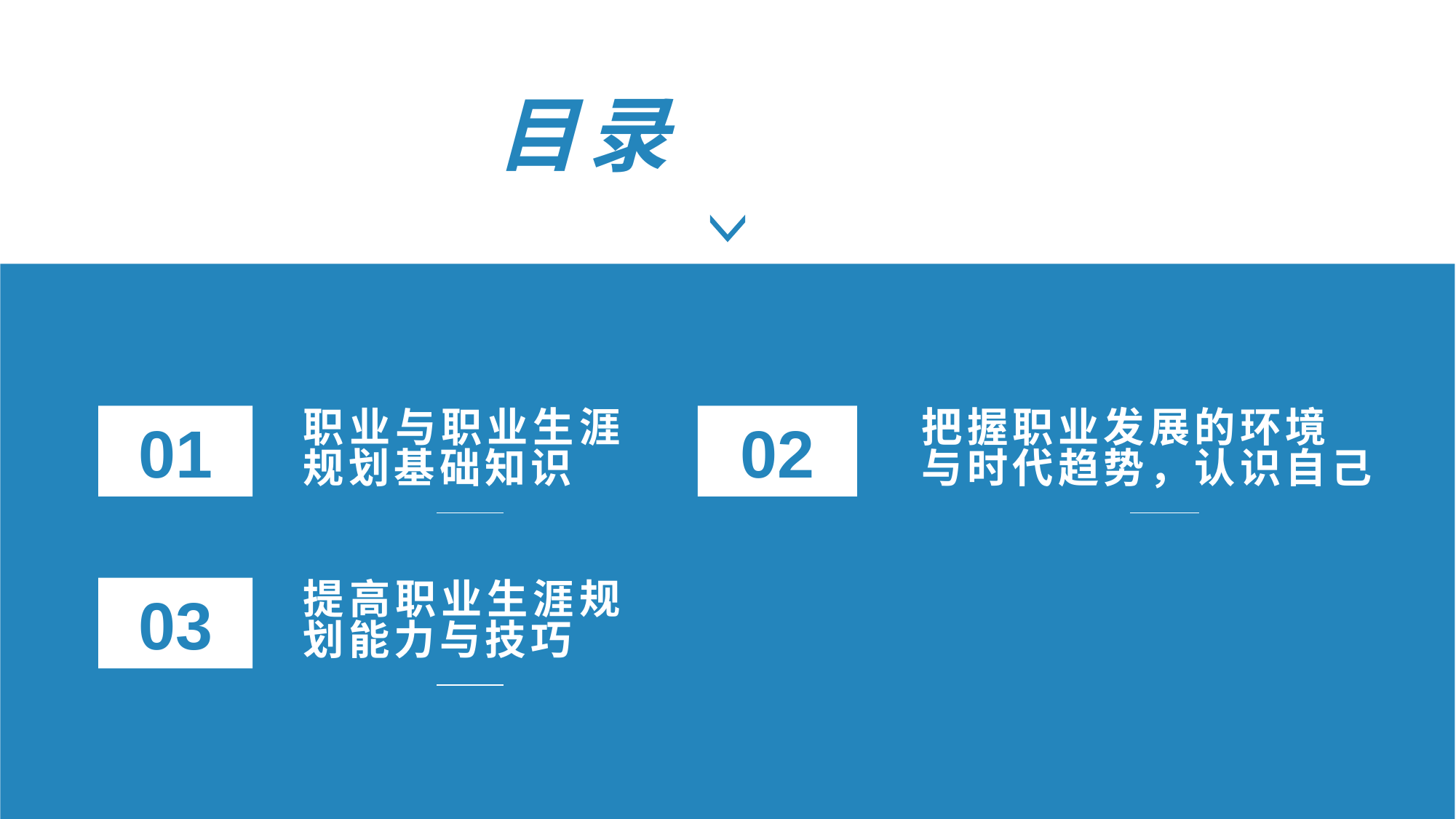

目录
把握职业发展的环境
与时代趋势，认识自己
02
职业与职业生涯规划基础知识
01
提高职业生涯规划能力与技巧
03